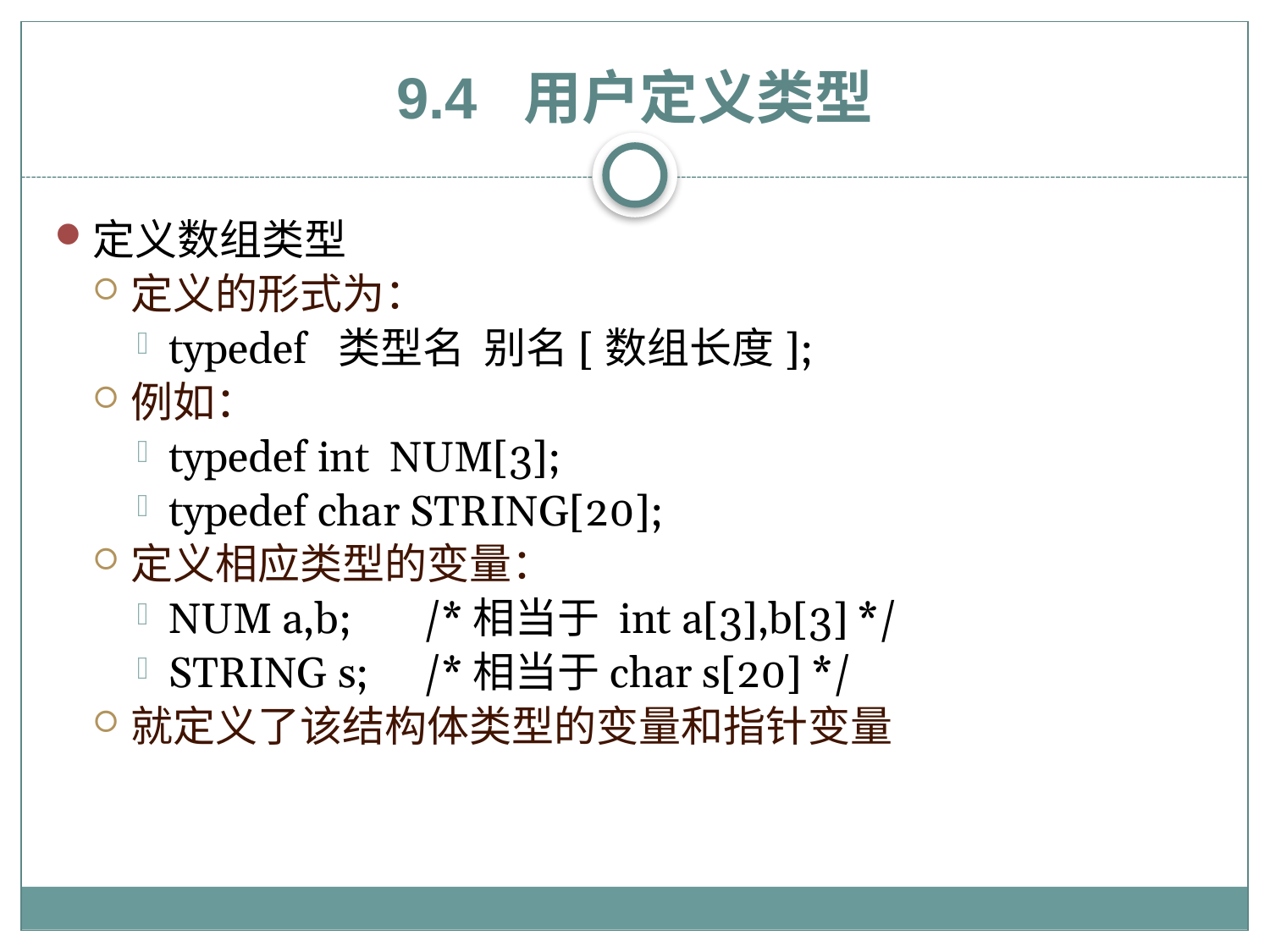

# 9.4  用户定义类型
定义数组类型
定义的形式为：
typedef  类型名  别名[数组长度];
例如：
typedef int  NUM[3];
typedef char STRING[20];
定义相应类型的变量：
NUM a,b;   	/*相当于 int a[3],b[3] */
STRING s;  	/*相当于char s[20] */
就定义了该结构体类型的变量和指针变量